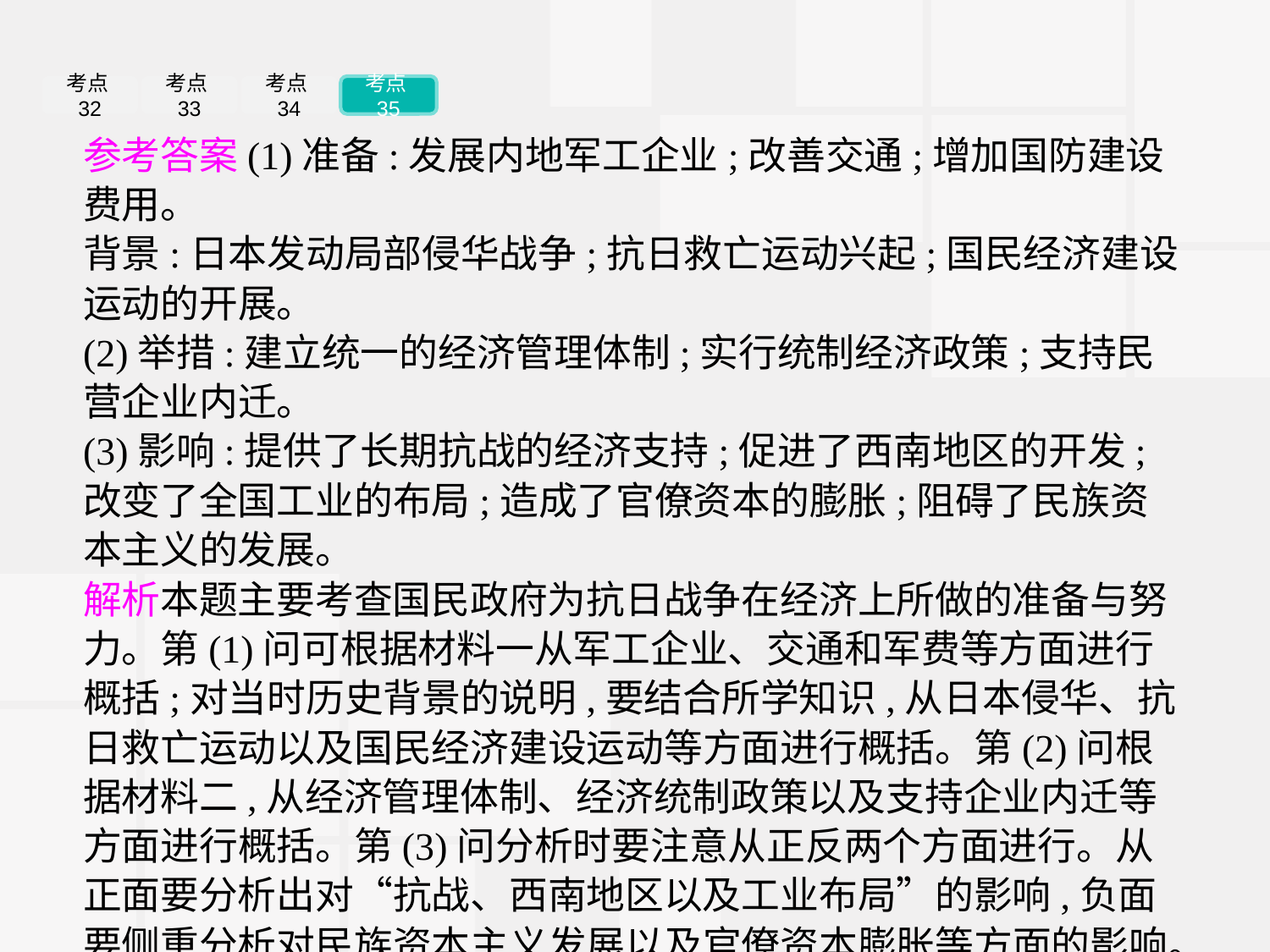

考点32
考点33
考点34
考点35
参考答案(1)准备:发展内地军工企业;改善交通;增加国防建设费用。
背景:日本发动局部侵华战争;抗日救亡运动兴起;国民经济建设运动的开展。
(2)举措:建立统一的经济管理体制;实行统制经济政策;支持民营企业内迁。
(3)影响:提供了长期抗战的经济支持;促进了西南地区的开发;改变了全国工业的布局;造成了官僚资本的膨胀;阻碍了民族资本主义的发展。
解析本题主要考查国民政府为抗日战争在经济上所做的准备与努力。第(1)问可根据材料一从军工企业、交通和军费等方面进行概括;对当时历史背景的说明,要结合所学知识,从日本侵华、抗日救亡运动以及国民经济建设运动等方面进行概括。第(2)问根据材料二,从经济管理体制、经济统制政策以及支持企业内迁等方面进行概括。第(3)问分析时要注意从正反两个方面进行。从正面要分析出对“抗战、西南地区以及工业布局”的影响,负面要侧重分析对民族资本主义发展以及官僚资本膨胀等方面的影响。